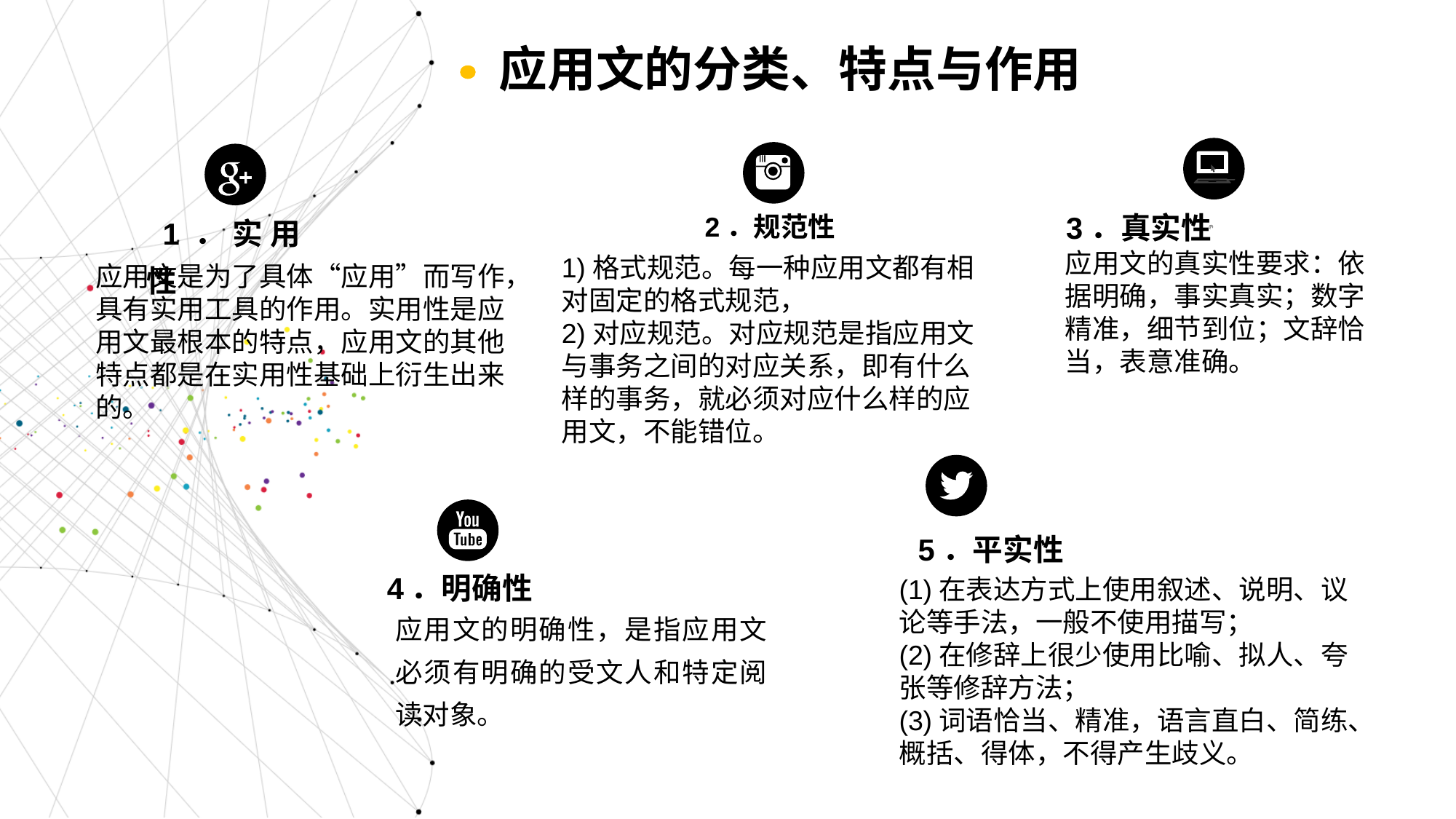

应用文的分类、特点与作用

 3．真实性
应用文的真实性要求：依据明确，事实真实；数字精准，细节到位；文辞恰当，表意准确。

2．规范性
1)格式规范。每一种应用文都有相对固定的格式规范，
2)对应规范。对应规范是指应用文与事务之间的对应关系，即有什么样的事务，就必须对应什么样的应用文，不能错位。

 1．实用性
应用文是为了具体“应用”而写作，具有实用工具的作用。实用性是应用文最根本的特点，应用文的其他特点都是在实用性基础上衍生出来的。

 5．平实性
(1)在表达方式上使用叙述、说明、议论等手法，一般不使用描写；
(2)在修辞上很少使用比喻、拟人、夸张等修辞方法；
(3)词语恰当、精准，语言直白、简练、概括、得体，不得产生歧义。

 4．明确性
应用文的明确性，是指应用文必须有明确的受文人和特定阅读对象。